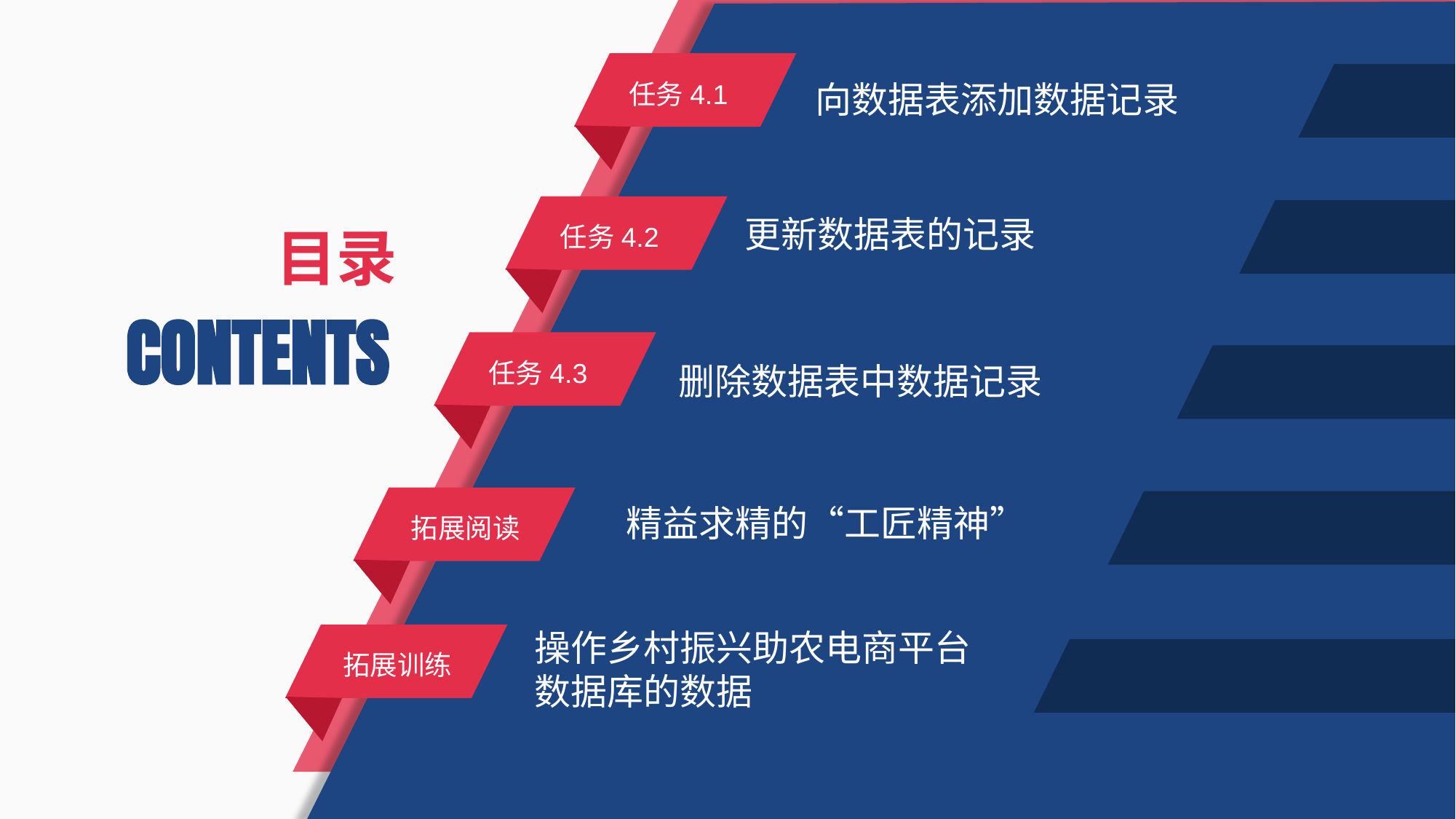

任务4.1

向数据表添加数据记录

任务4.2

更新数据表的记录
目录
CONTENTS

任务4.3

删除数据表中数据记录

拓展阅读

精益求精的“工匠精神”
操作乡村振兴助农电商平台数据库的数据

拓展训练